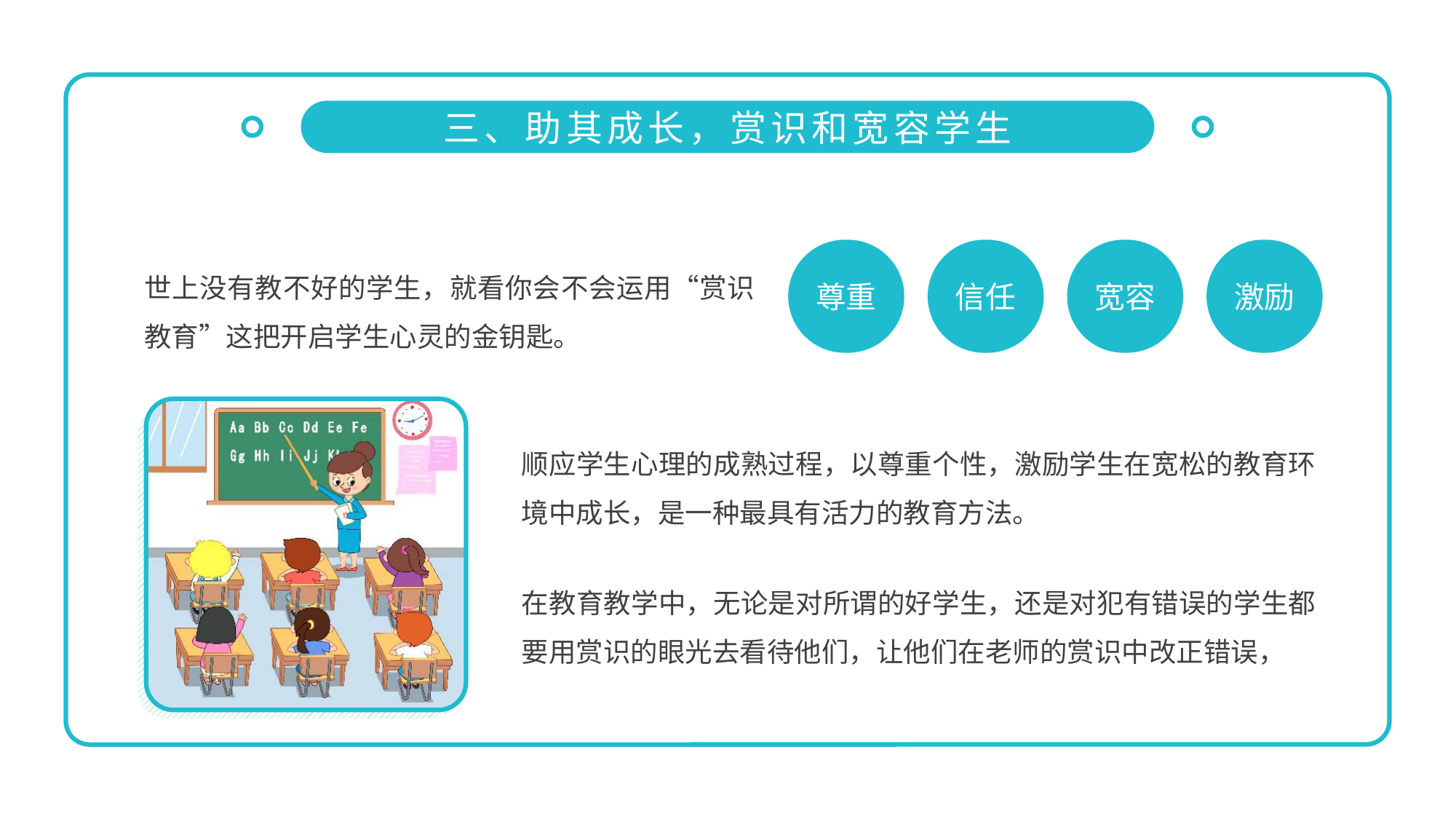

三、助其成长，赏识和宽容学生

尊重
信任
宽容
激励
世上没有教不好的学生，就看你会不会运用“赏识教育”这把开启学生心灵的金钥匙。

顺应学生心理的成熟过程，以尊重个性，激励学生在宽松的教育环境中成长，是一种最具有活力的教育方法。
在教育教学中，无论是对所谓的好学生，还是对犯有错误的学生都要用赏识的眼光去看待他们，让他们在老师的赏识中改正错误，